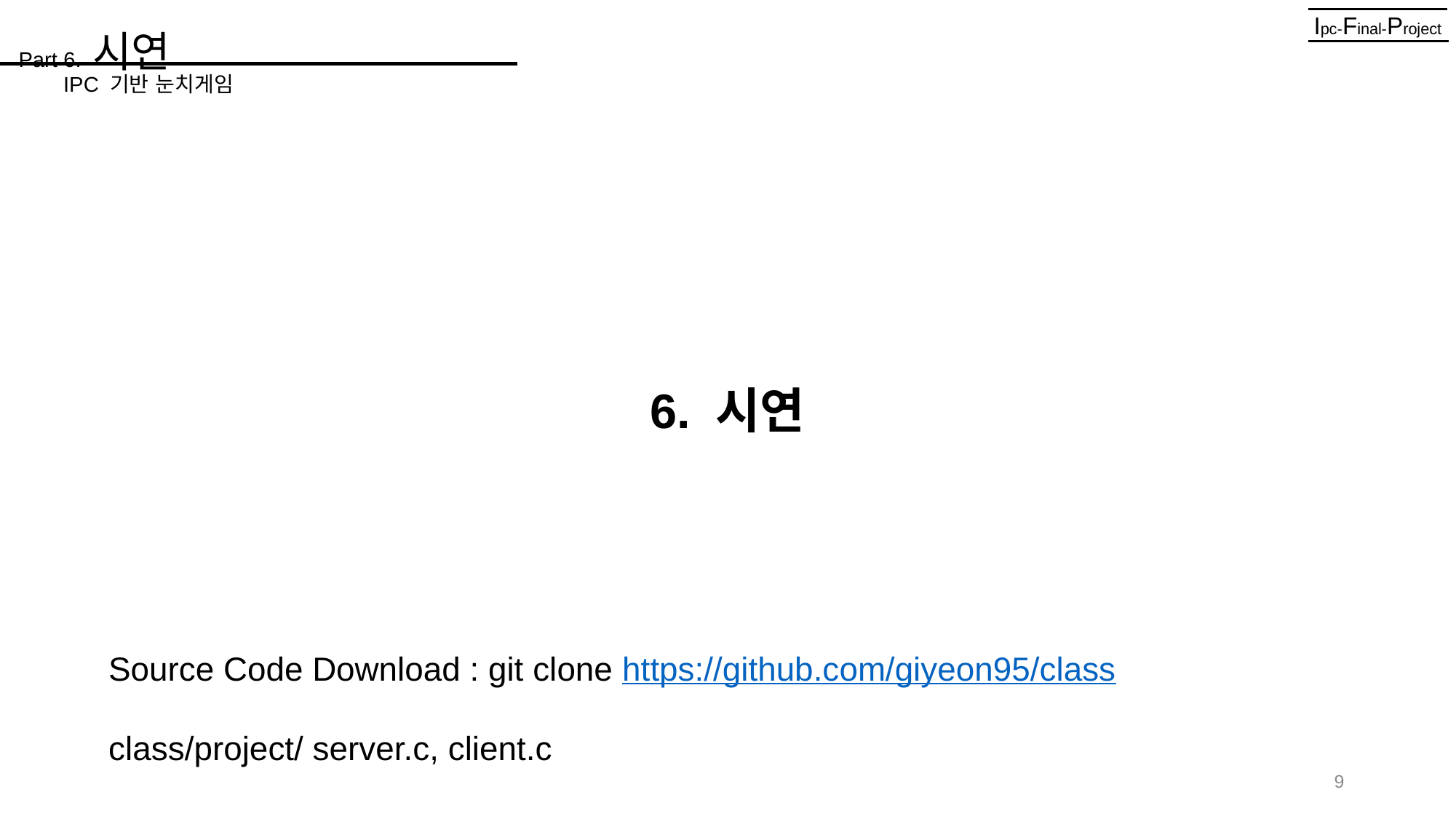

Part 6. 시연
Ipc-Final-Project
IPC 기반 눈치게임
6. 시연
Source Code Download : git clone https://github.com/giyeon95/class
class/project/ server.c, client.c
9